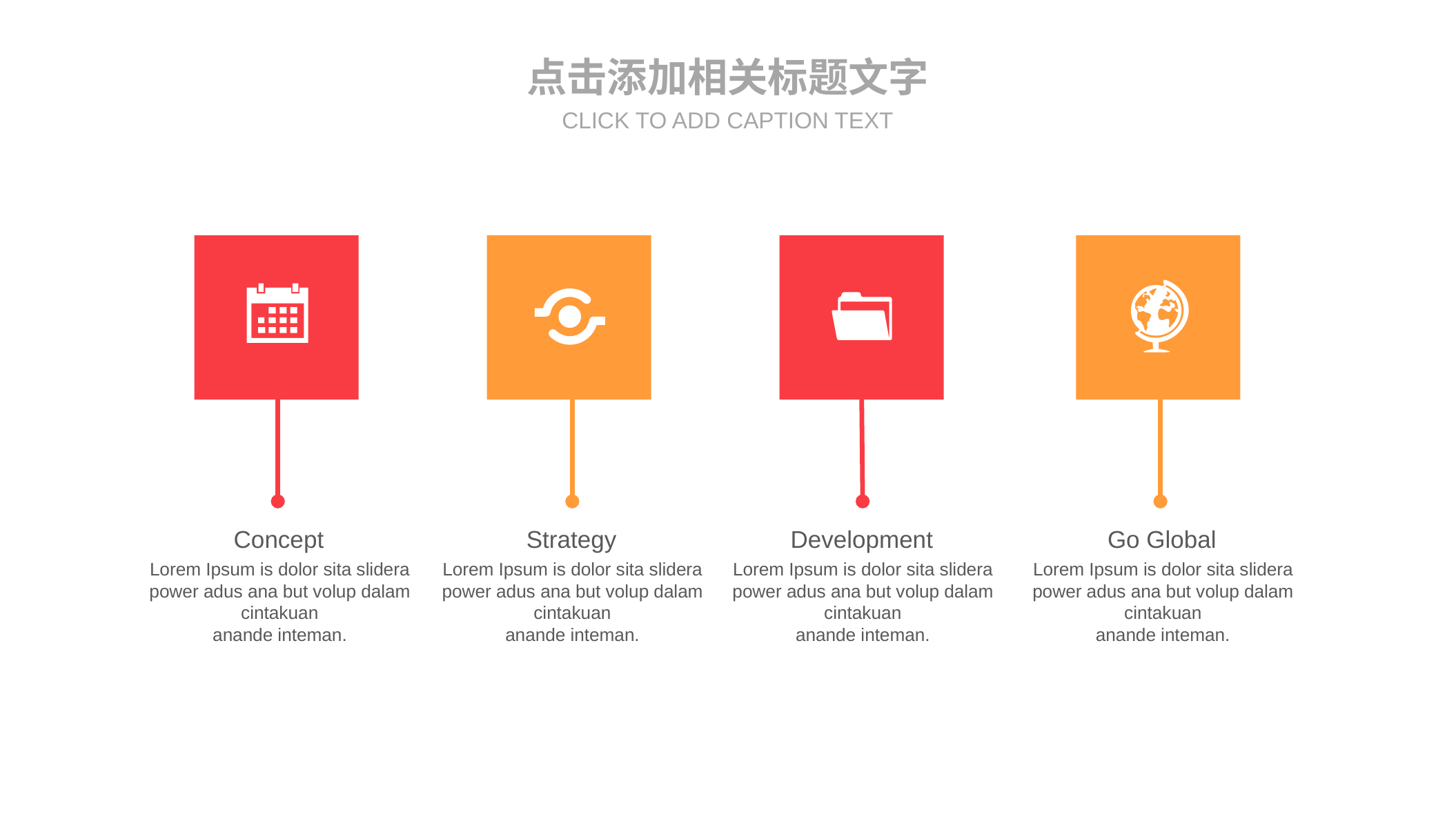

点击添加相关标题文字
CLICK TO ADD CAPTION TEXT

Concept
Lorem Ipsum is dolor sita slidera power adus ana but volup dalam cintakuan
anande inteman.
Strategy
Lorem Ipsum is dolor sita slidera power adus ana but volup dalam cintakuan
anande inteman.
Development
Lorem Ipsum is dolor sita slidera power adus ana but volup dalam cintakuan
anande inteman.
Go Global
Lorem Ipsum is dolor sita slidera power adus ana but volup dalam cintakuan
anande inteman.